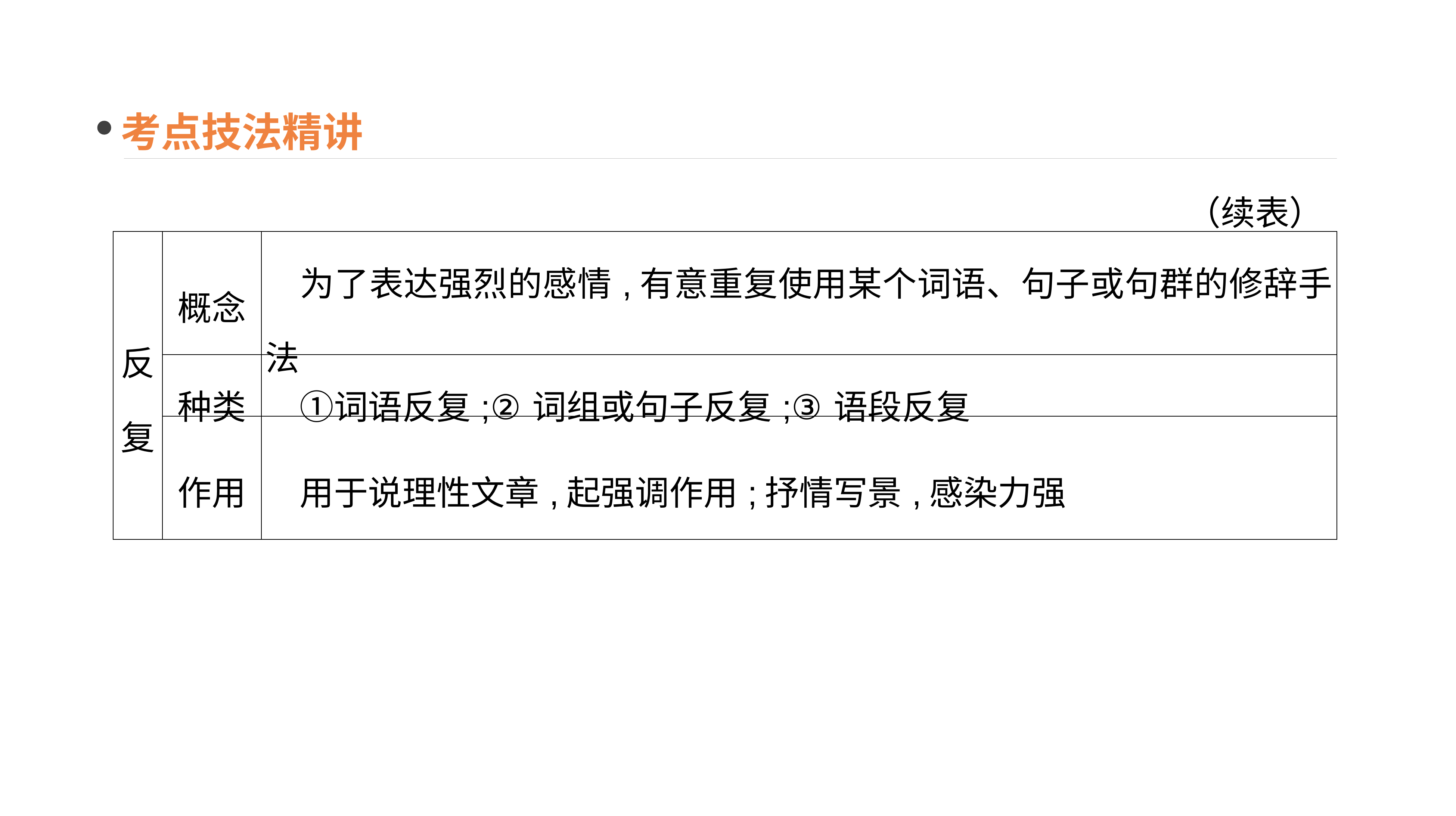

考点技法精讲

（续表）

| 反复 | 概念 | 为了表达强烈的感情,有意重复使用某个词语、句子或句群的修辞手法 |
| --- | --- | --- |
|  | 种类 | ①词语反复;②词组或句子反复;③语段反复 |
|  | 作用 | 用于说理性文章,起强调作用;抒情写景,感染力强 |